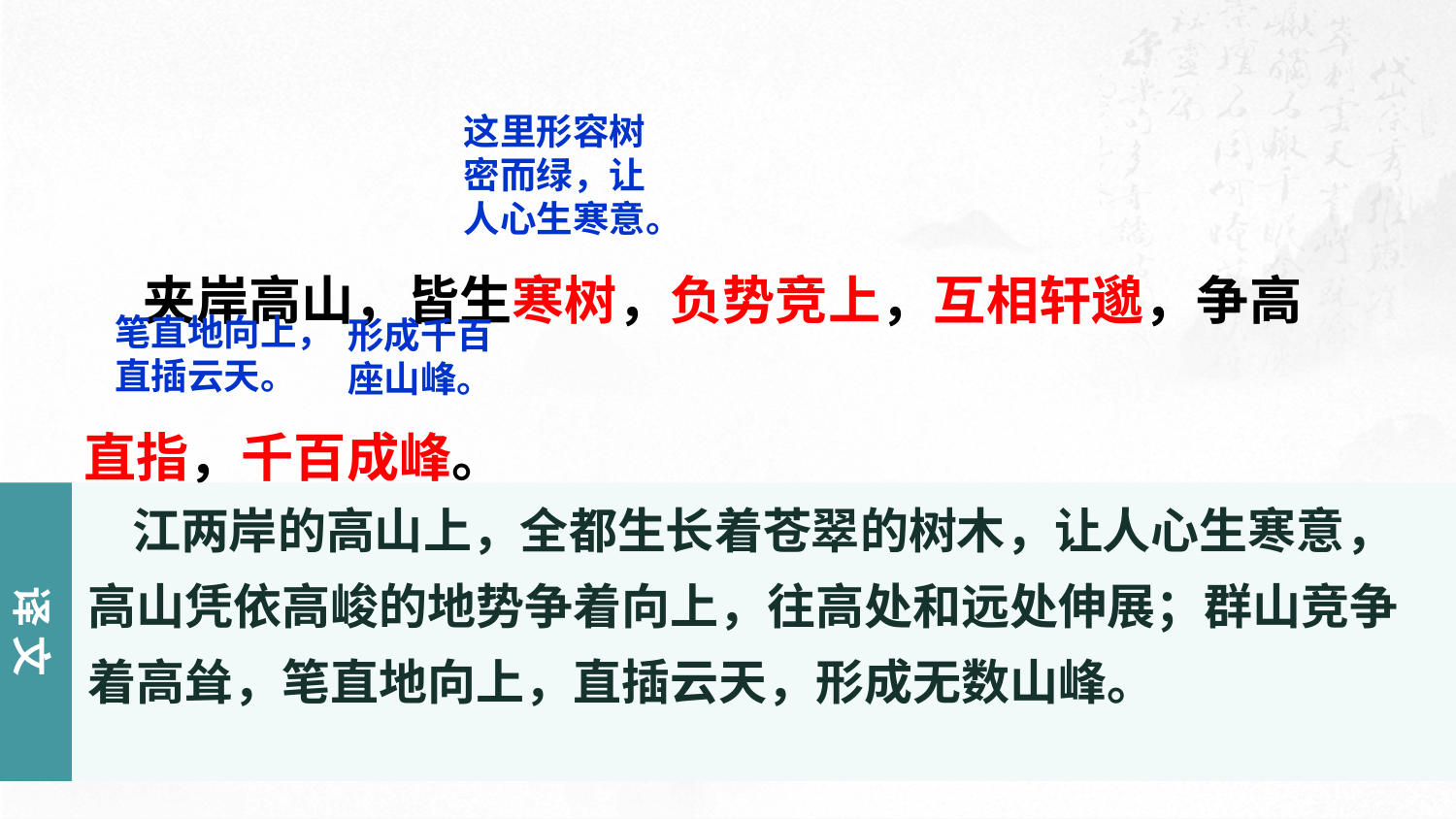

这里形容树密而绿，让人心生寒意。
    夹岸高山，皆生寒树，负势竞上，互相轩邈，争高直指，千百成峰。
笔直地向上，直插云天。
形成千百座山峰。

译 文
   江两岸的高山上，全都生长着苍翠的树木，让人心生寒意，高山凭依高峻的地势争着向上，往高处和远处伸展；群山竞争着高耸，笔直地向上，直插云天，形成无数山峰。